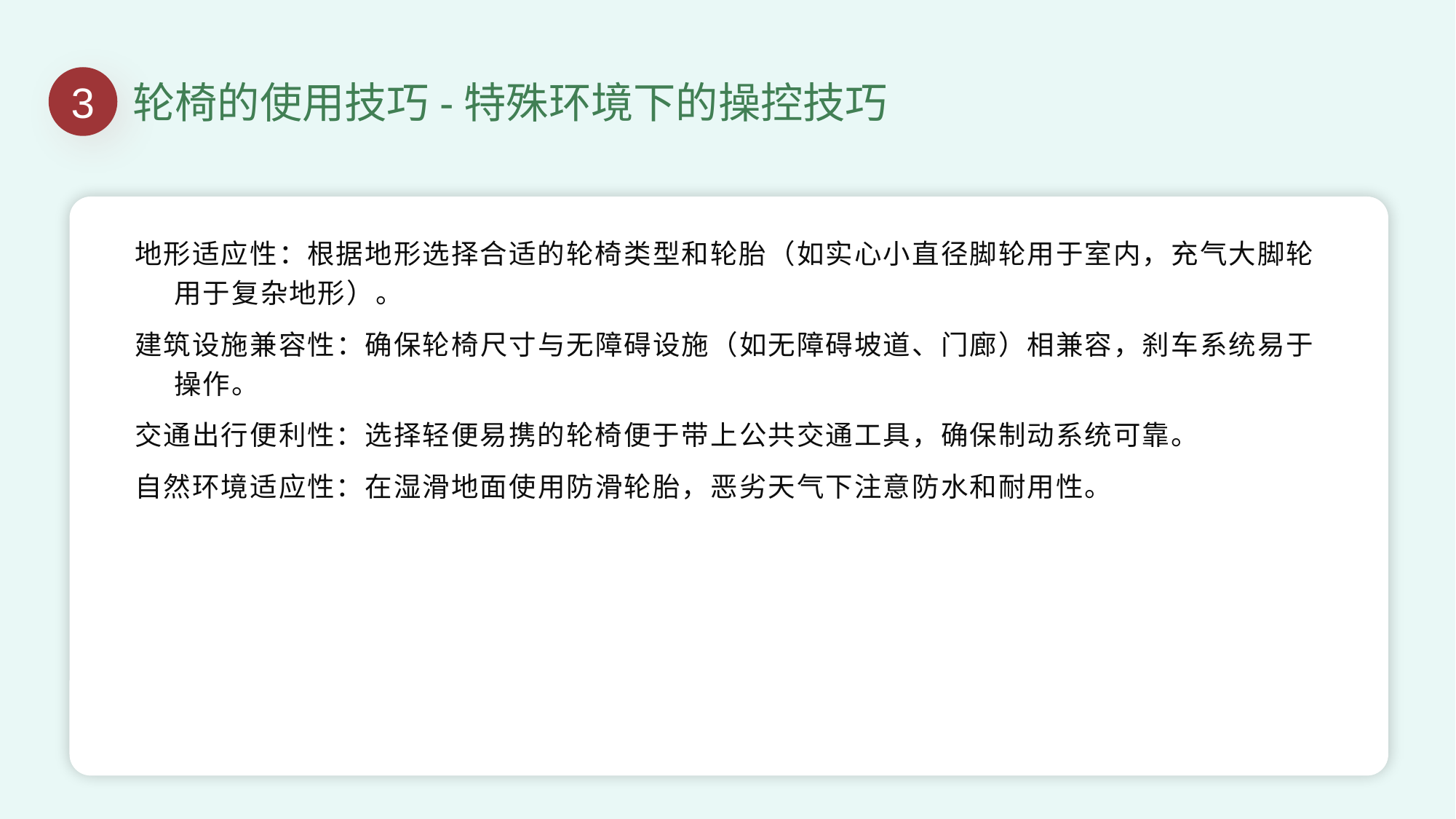

3
轮椅的使用技巧-特殊环境下的操控技巧

地形适应性：根据地形选择合适的轮椅类型和轮胎（如实心小直径脚轮用于室内，充气大脚轮用于复杂地形）。
建筑设施兼容性：确保轮椅尺寸与无障碍设施（如无障碍坡道、门廊）相兼容，刹车系统易于操作。
交通出行便利性：选择轻便易携的轮椅便于带上公共交通工具，确保制动系统可靠。
自然环境适应性：在湿滑地面使用防滑轮胎，恶劣天气下注意防水和耐用性。